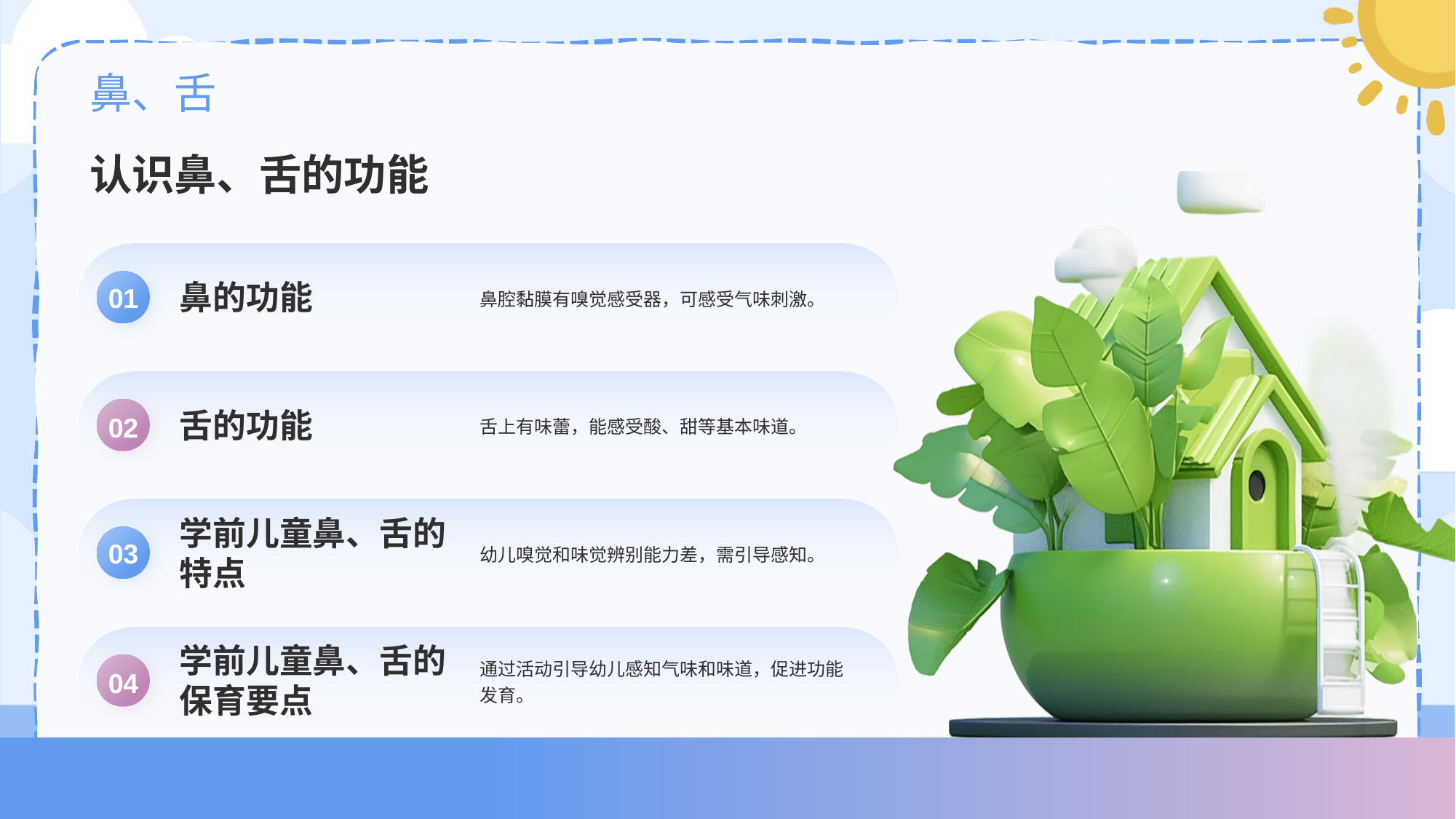

# 鼻、舌
认识鼻、舌的功能

鼻腔黏膜有嗅觉感受器，可感受气味刺激。
鼻的功能
01

舌上有味蕾，能感受酸、甜等基本味道。
舌的功能
02

幼儿嗅觉和味觉辨别能力差，需引导感知。
学前儿童鼻、舌的特点
03

通过活动引导幼儿感知气味和味道，促进功能发育。
学前儿童鼻、舌的保育要点
04